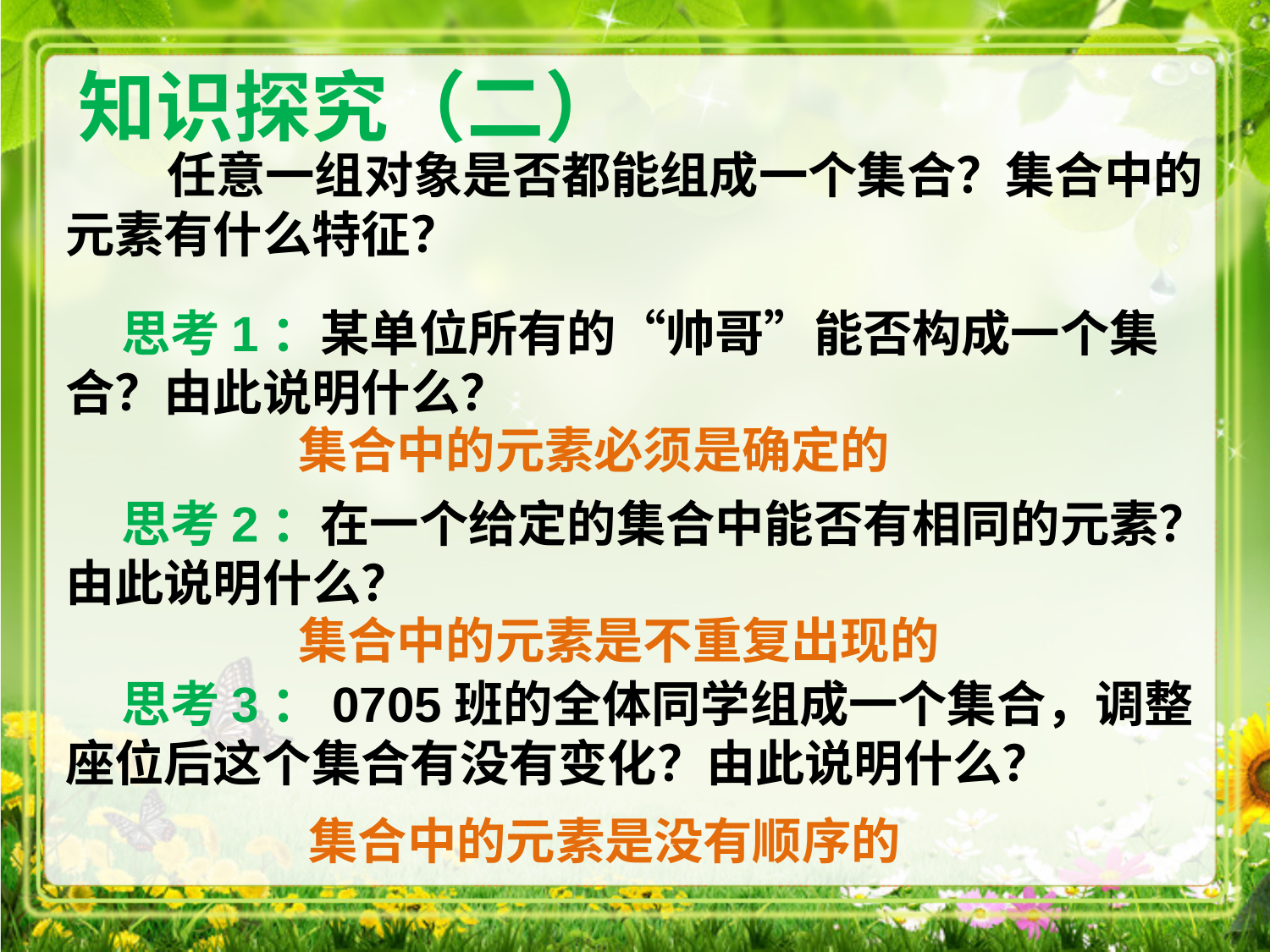

知识探究（二）
        任意一组对象是否都能组成一个集合？集合中的元素有什么特征？

    思考1：某单位所有的“帅哥”能否构成一个集合？由此说明什么？
集合中的元素必须是确定的
    思考2：在一个给定的集合中能否有相同的元素？由此说明什么？
集合中的元素是不重复出现的
    思考3：0705班的全体同学组成一个集合，调整座位后这个集合有没有变化？由此说明什么？
集合中的元素是没有顺序的